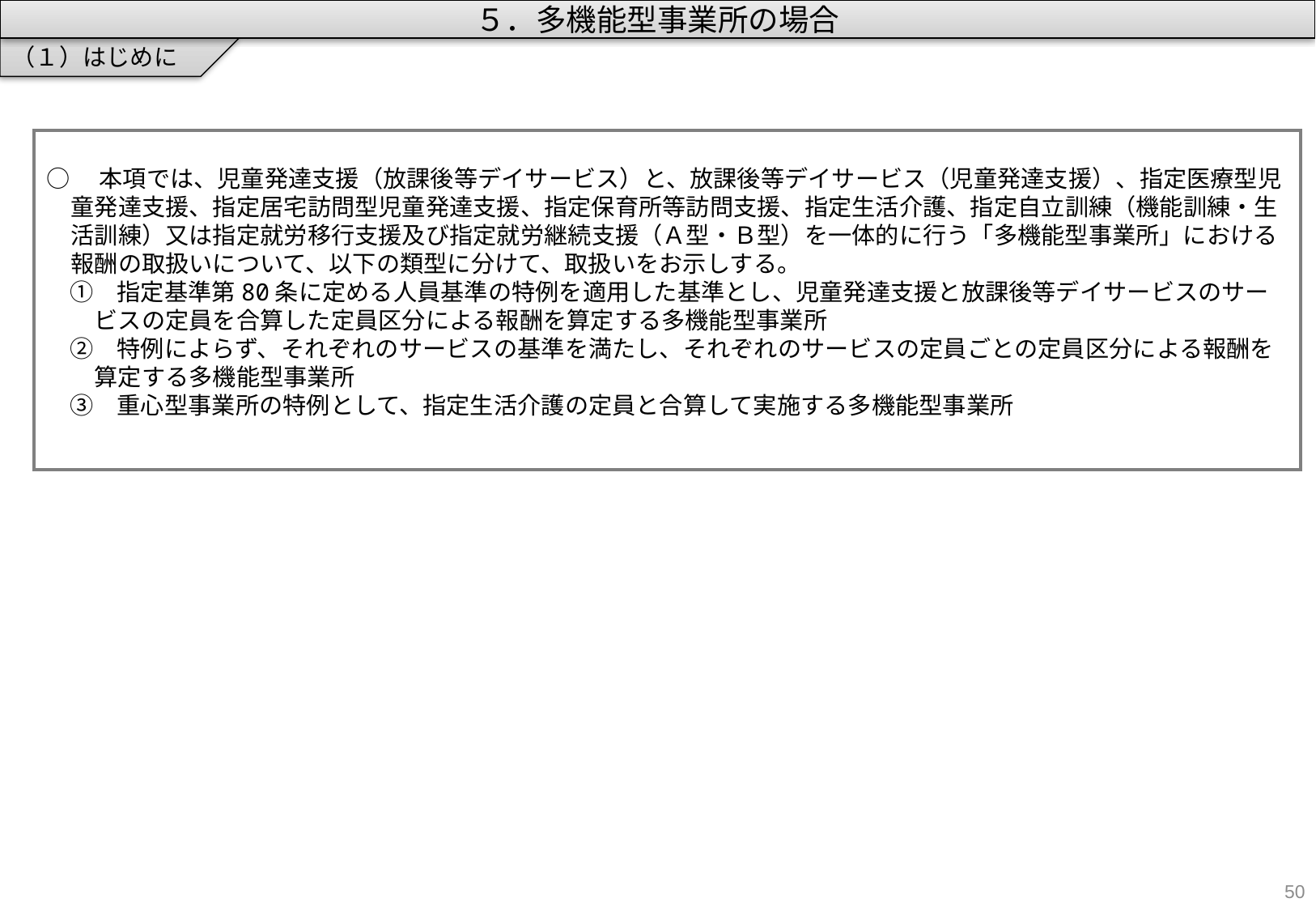

（１）はじめに
５．多機能型事業所の場合
○　本項では、児童発達支援（放課後等デイサービス）と、放課後等デイサービス（児童発達支援）、指定医療型児童発達支援、指定居宅訪問型児童発達支援、指定保育所等訪問支援、指定生活介護、指定自立訓練（機能訓練・生活訓練）又は指定就労移行支援及び指定就労継続支援（Ａ型・Ｂ型）を一体的に行う「多機能型事業所」における報酬の取扱いについて、以下の類型に分けて、取扱いをお示しする。
　①　指定基準第80条に定める人員基準の特例を適用した基準とし、児童発達支援と放課後等デイサービスのサービスの定員を合算した定員区分による報酬を算定する多機能型事業所
　②　特例によらず、それぞれのサービスの基準を満たし、それぞれのサービスの定員ごとの定員区分による報酬を算定する多機能型事業所
　③　重心型事業所の特例として、指定生活介護の定員と合算して実施する多機能型事業所
50